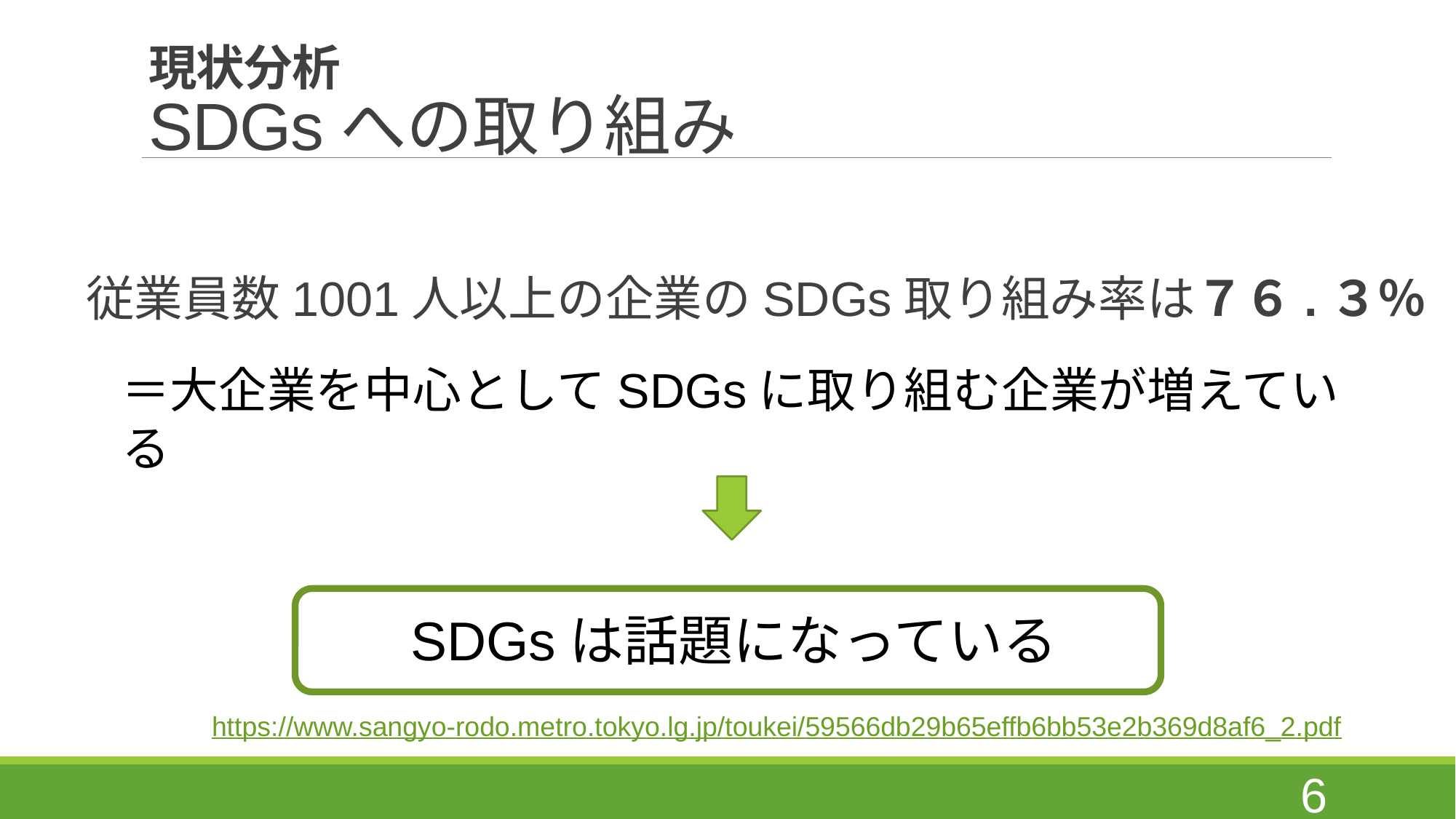

# 現状分析 SDGsへの取り組み
従業員数1001人以上の企業のSDGs取り組み率は７６.３％

＝大企業を中心としてSDGsに取り組む企業が増えている

SDGsは話題になっている
https://www.sangyo-rodo.metro.tokyo.lg.jp/toukei/59566db29b65effb6bb53e2b369d8af6_2.pdf
6